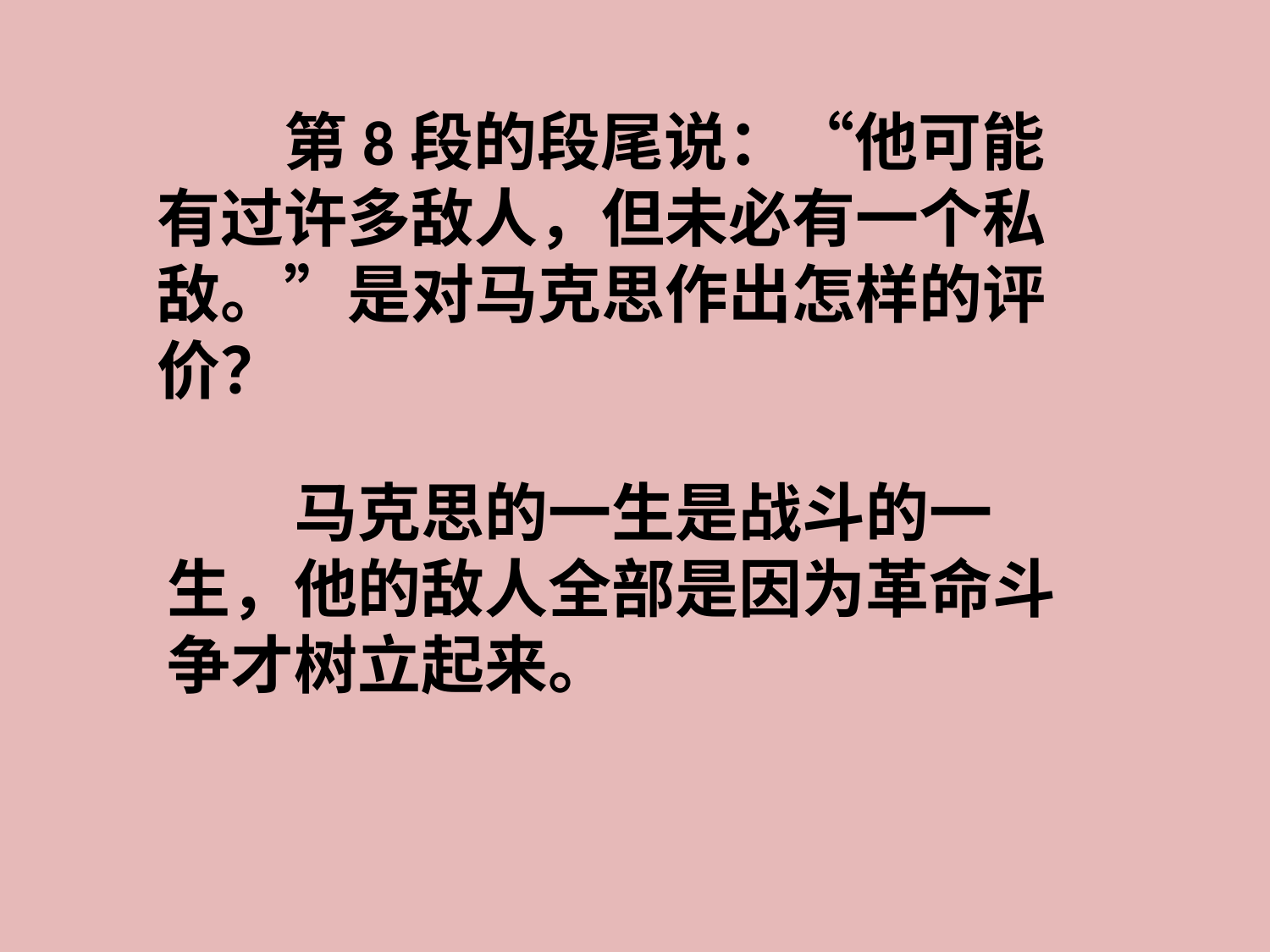

第8段的段尾说：“他可能有过许多敌人，但未必有一个私敌。”是对马克思作出怎样的评价？
　　马克思的一生是战斗的一生，他的敌人全部是因为革命斗争才树立起来。